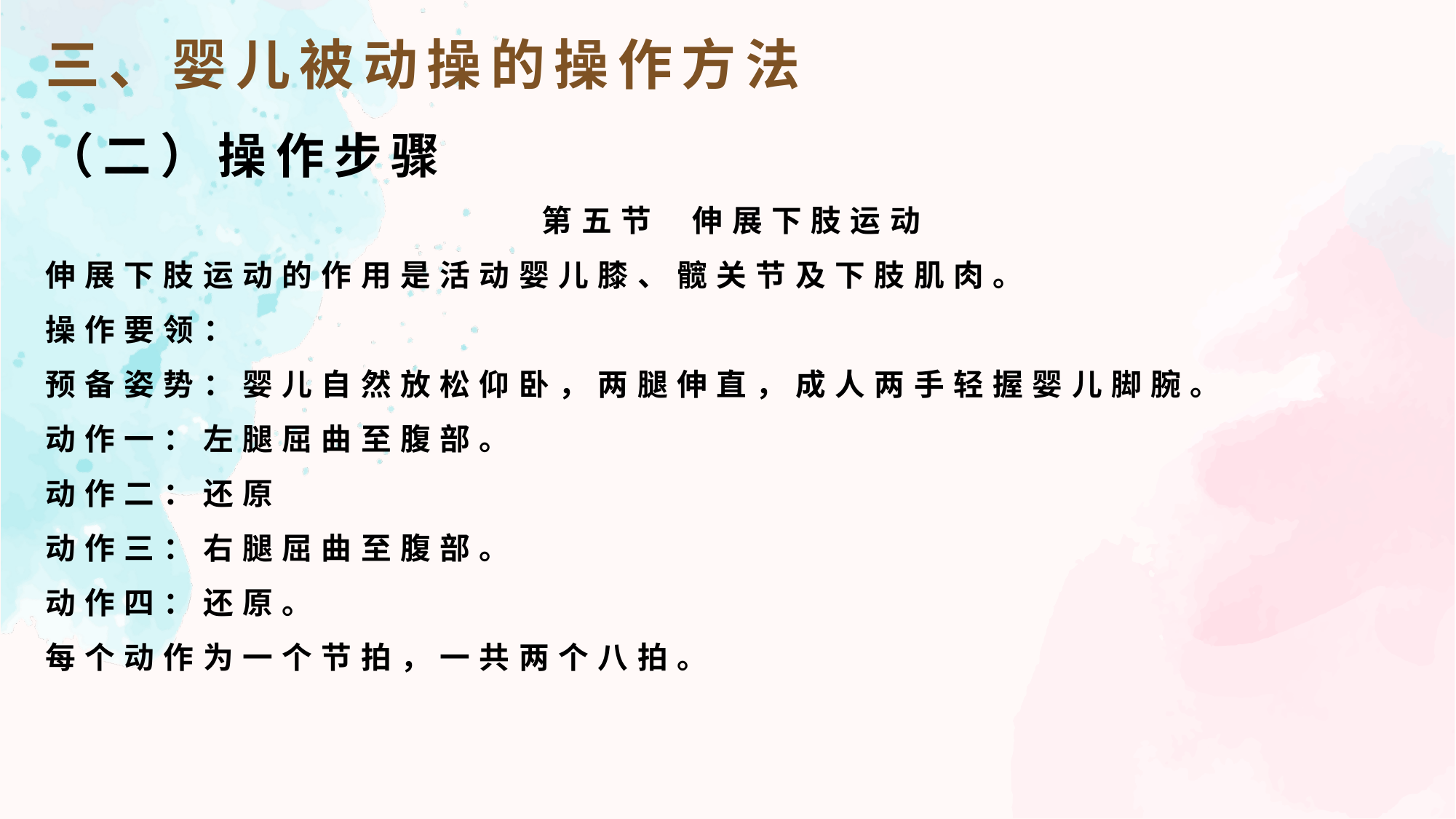

三、婴儿被动操的操作方法
（二）操作步骤
第五节  伸展下肢运动
伸展下肢运动的作用是活动婴儿膝、髋关节及下肢肌肉。
操作要领：
预备姿势：婴儿自然放松仰卧，两腿伸直，成人两手轻握婴儿脚腕。
动作一：左腿屈曲至腹部。
动作二：还原
动作三：右腿屈曲至腹部。
动作四：还原。
每个动作为一个节拍，一共两个八拍。